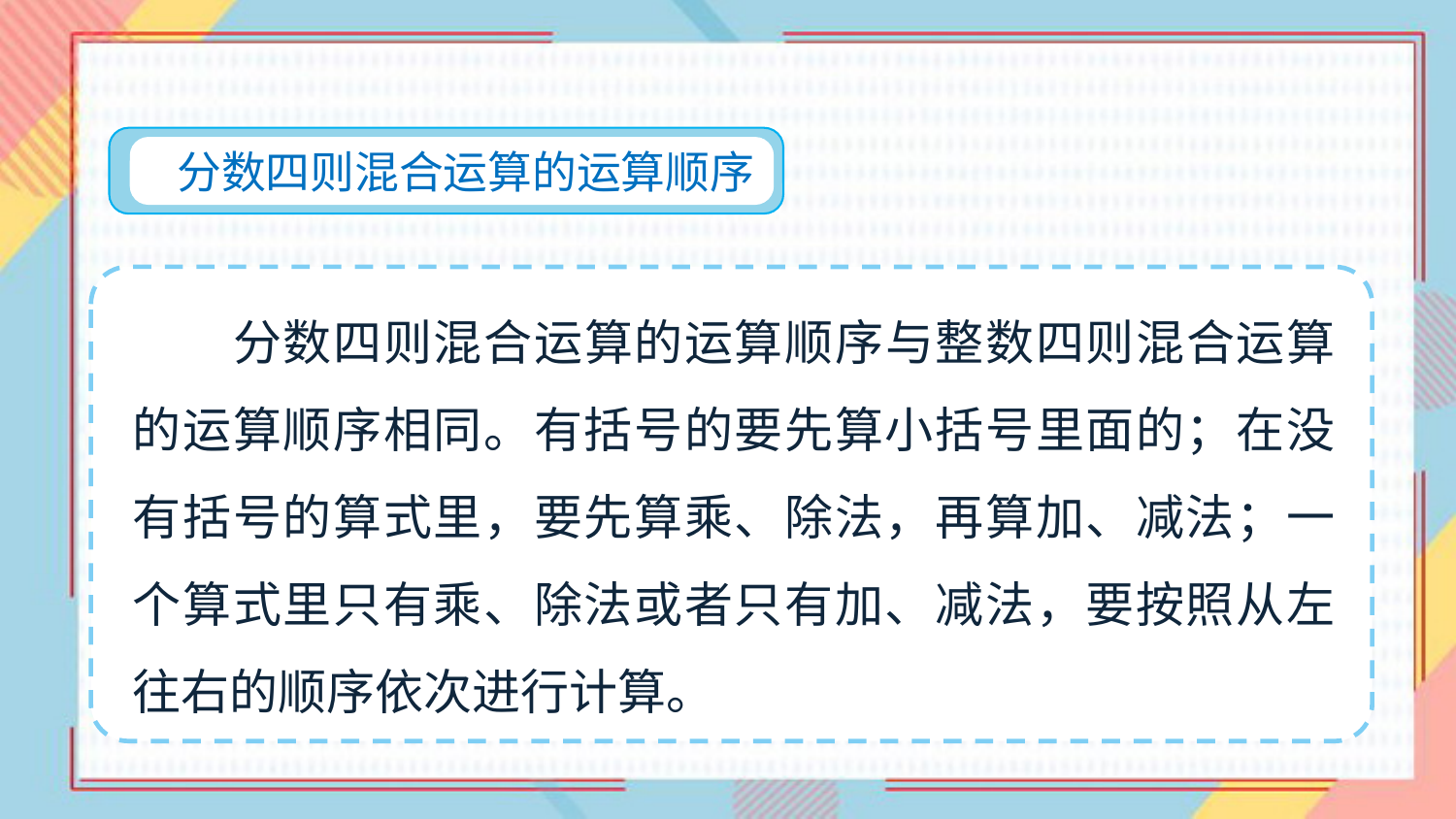

分数四则混合运算的运算顺序

　　分数四则混合运算的运算顺序与整数四则混合运算的运算顺序相同。有括号的要先算小括号里面的；在没有括号的算式里，要先算乘、除法，再算加、减法；一个算式里只有乘、除法或者只有加、减法，要按照从左往右的顺序依次进行计算。